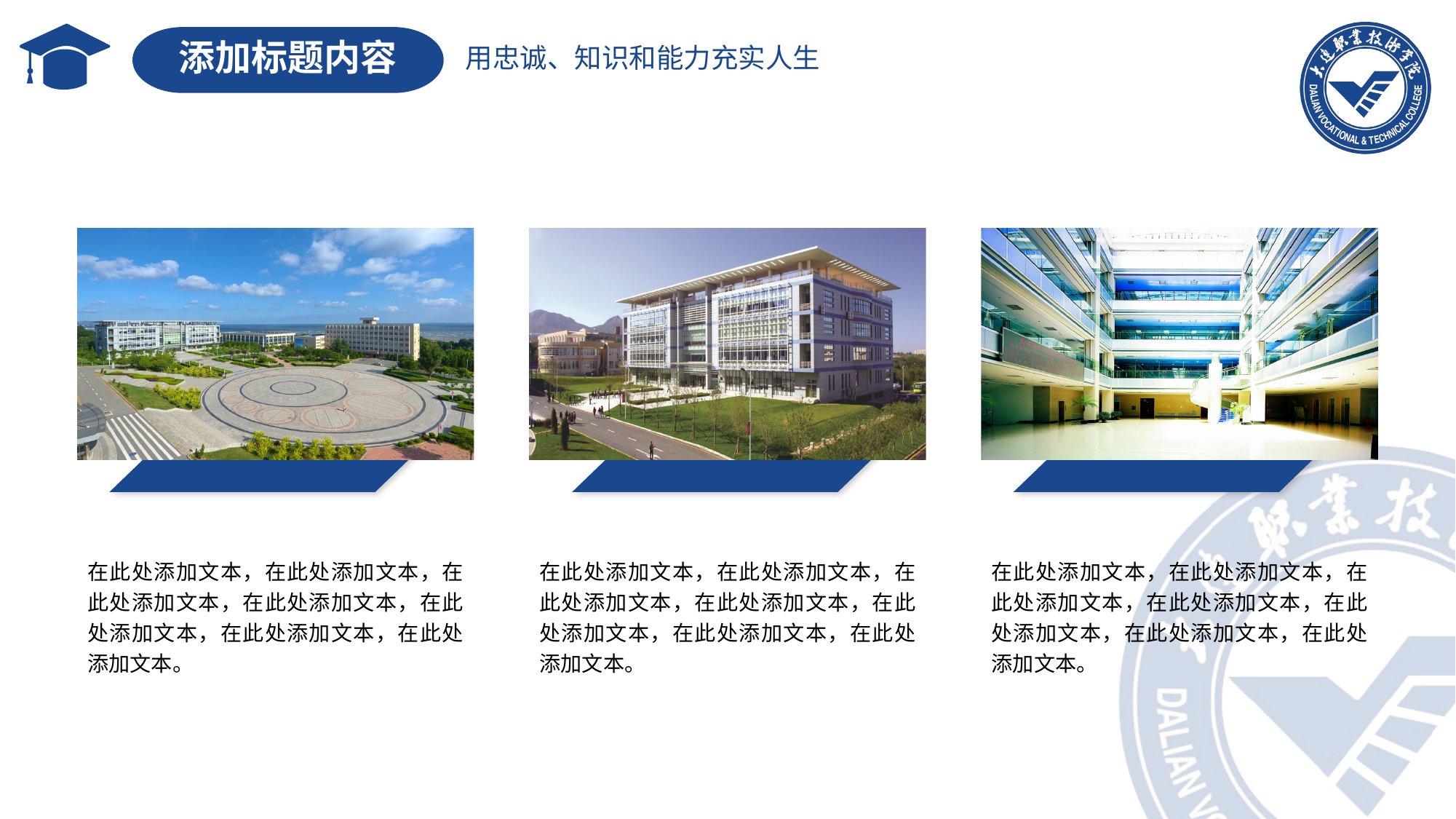

添加标题内容

在此处添加文本，在此处添加文本，在此处添加文本，在此处添加文本，在此处添加文本，在此处添加文本，在此处添加文本。
在此处添加文本，在此处添加文本，在此处添加文本，在此处添加文本，在此处添加文本，在此处添加文本，在此处添加文本。
在此处添加文本，在此处添加文本，在此处添加文本，在此处添加文本，在此处添加文本，在此处添加文本，在此处添加文本。